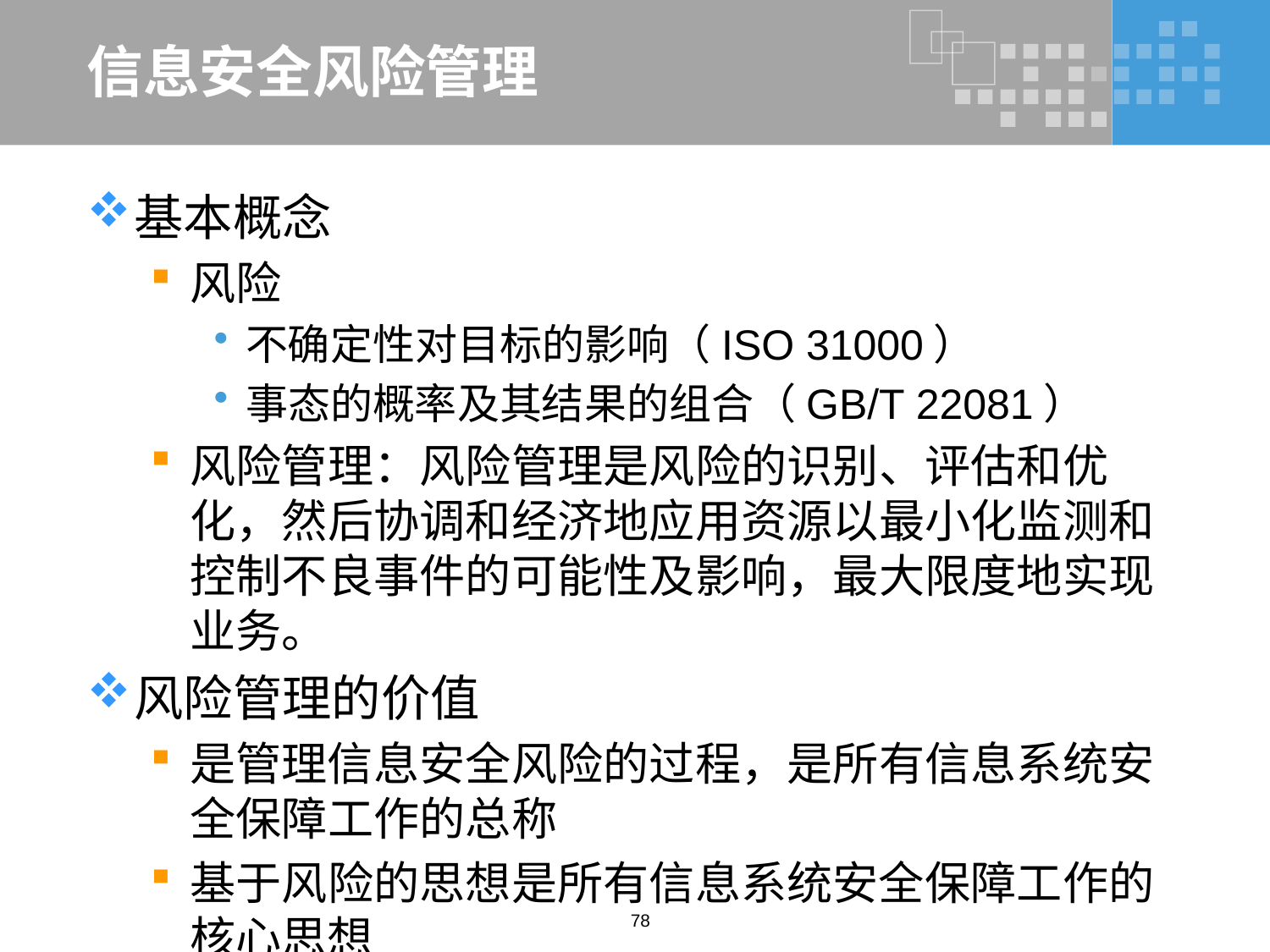

# 信息安全风险管理
基本概念
风险
不确定性对目标的影响（ISO 31000）
事态的概率及其结果的组合（GB/T 22081）
风险管理：风险管理是风险的识别、评估和优化，然后协调和经济地应用资源以最小化监测和控制不良事件的可能性及影响，最大限度地实现业务。
风险管理的价值
是管理信息安全风险的过程，是所有信息系统安全保障工作的总称
基于风险的思想是所有信息系统安全保障工作的核心思想
78